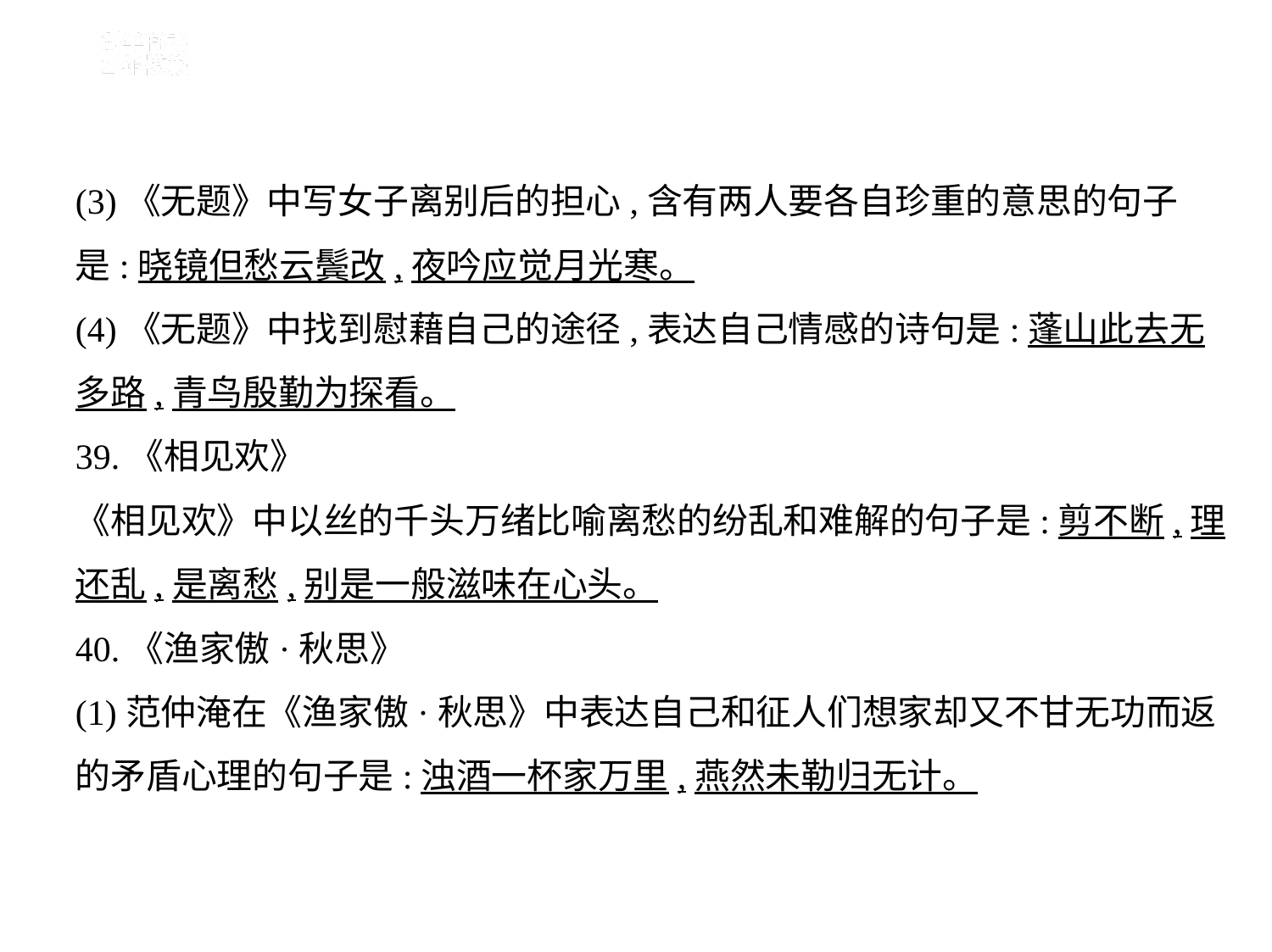

(3)《无题》中写女子离别后的担心,含有两人要各自珍重的意思的句子
是:晓镜但愁云鬓改,夜吟应觉月光寒。
(4)《无题》中找到慰藉自己的途径,表达自己情感的诗句是:蓬山此去无
多路,青鸟殷勤为探看。
39.《相见欢》
《相见欢》中以丝的千头万绪比喻离愁的纷乱和难解的句子是:剪不断,理
还乱,是离愁,别是一般滋味在心头。
40.《渔家傲·秋思》
(1)范仲淹在《渔家傲·秋思》中表达自己和征人们想家却又不甘无功而返
的矛盾心理的句子是:浊酒一杯家万里,燕然未勒归无计。